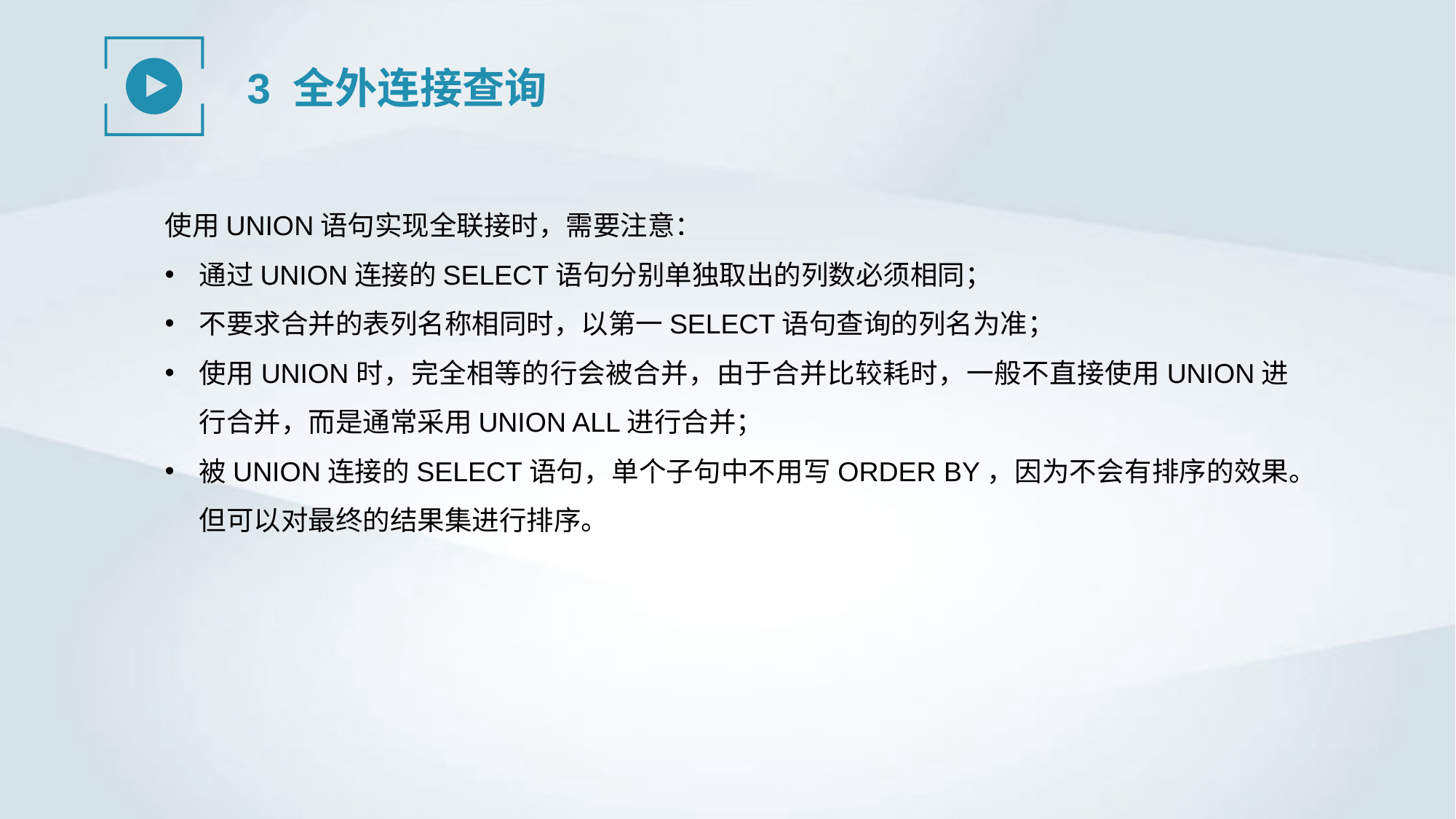

3 全外连接查询
使用UNION语句实现全联接时，需要注意：
通过UNION连接的SELECT语句分别单独取出的列数必须相同；
不要求合并的表列名称相同时，以第一SELECT语句查询的列名为准；
使用UNION时，完全相等的行会被合并，由于合并比较耗时，一般不直接使用UNION进行合并，而是通常采用UNION ALL进行合并；
被UNION连接的SELECT语句，单个子句中不用写ORDER BY，因为不会有排序的效果。但可以对最终的结果集进行排序。